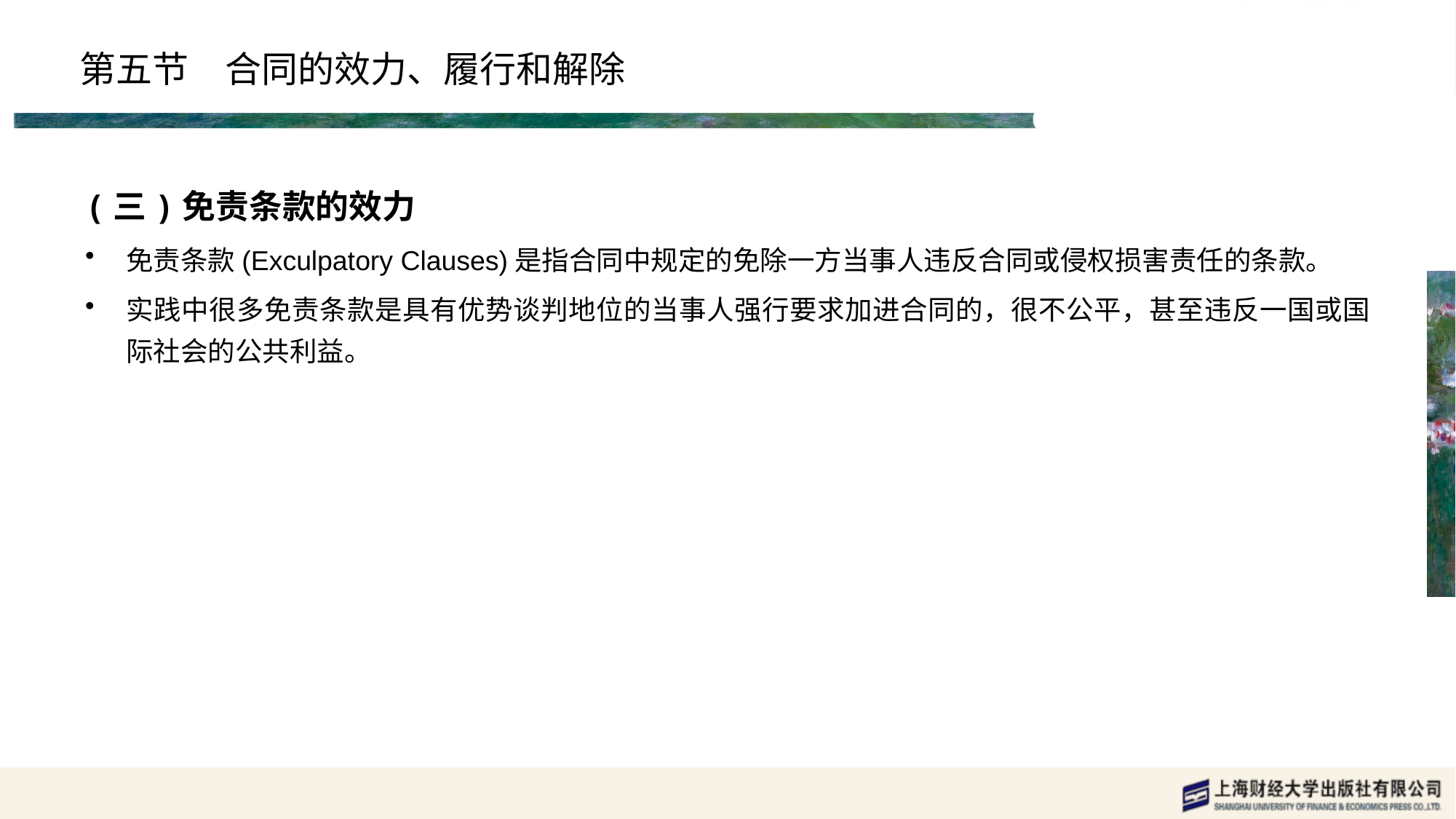

# 第五节　合同的效力、履行和解除
(三)免责条款的效力
免责条款(Exculpatory Clauses)是指合同中规定的免除一方当事人违反合同或侵权损害责任的条款。
实践中很多免责条款是具有优势谈判地位的当事人强行要求加进合同的，很不公平，甚至违反一国或国际社会的公共利益。